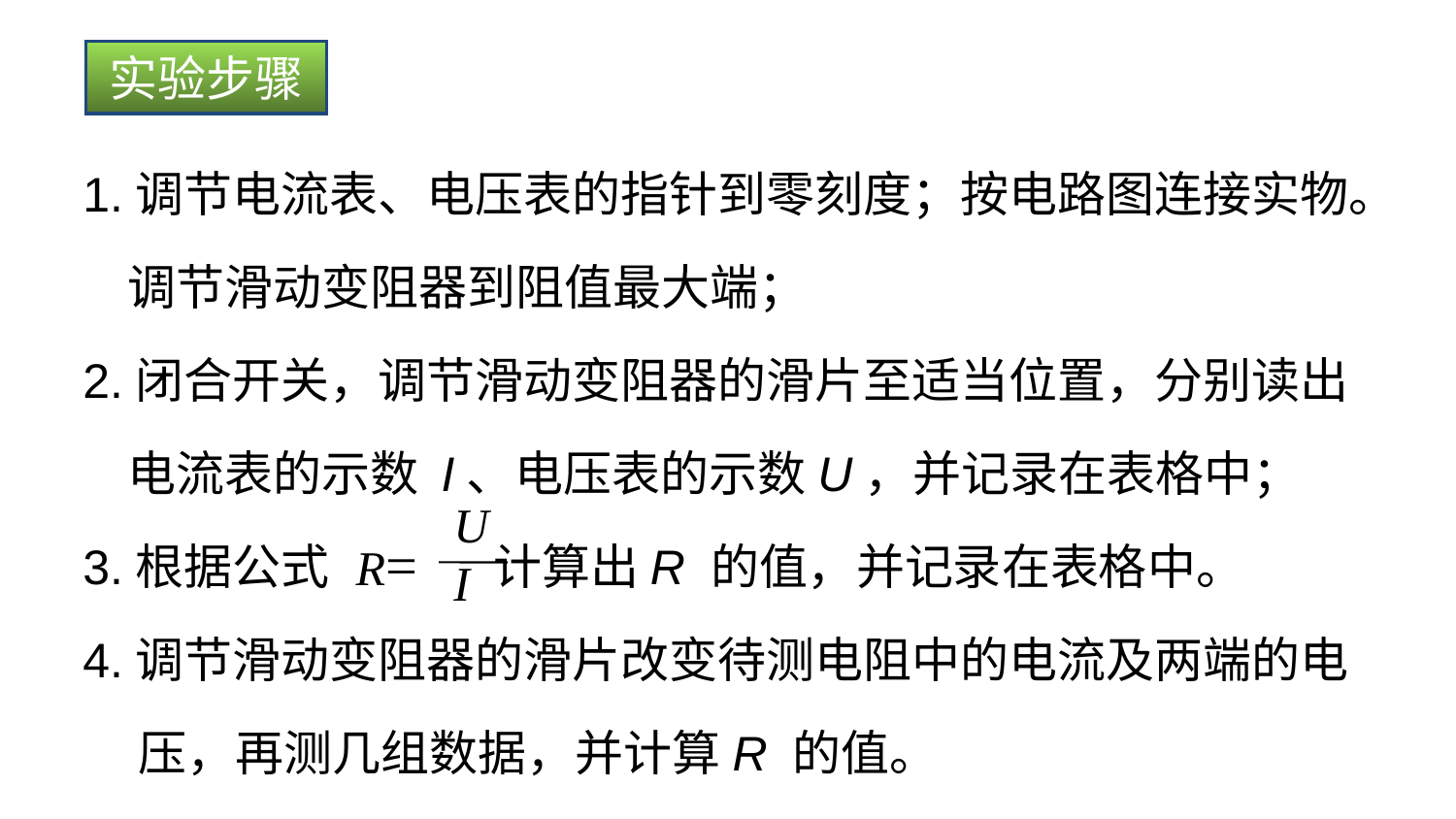

实验步骤
1.调节电流表、电压表的指针到零刻度；按电路图连接实物。
   调节滑动变阻器到阻值最大端；
2.闭合开关，调节滑动变阻器的滑片至适当位置，分别读出
   电流表的示数 I、电压表的示数U，并记录在表格中；
3.根据公式               计算出R 的值，并记录在表格中。
4.调节滑动变阻器的滑片改变待测电阻中的电流及两端的电
    压，再测几组数据，并计算R 的值。
U
I
R=